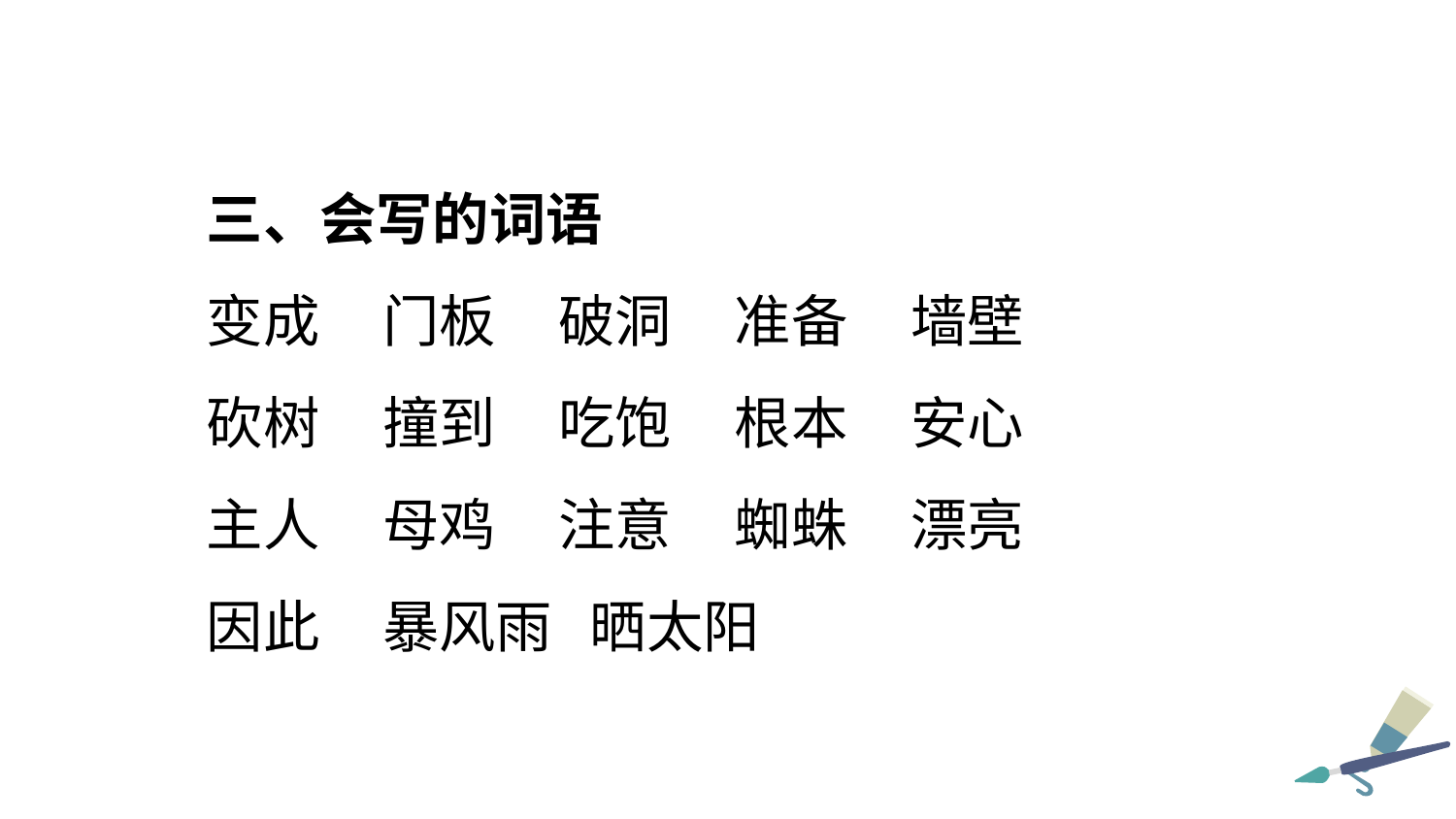

三、会写的词语
变成     门板     破洞     准备     墙壁
砍树     撞到     吃饱     根本     安心
主人     母鸡     注意     蜘蛛     漂亮
因此     暴风雨   晒太阳